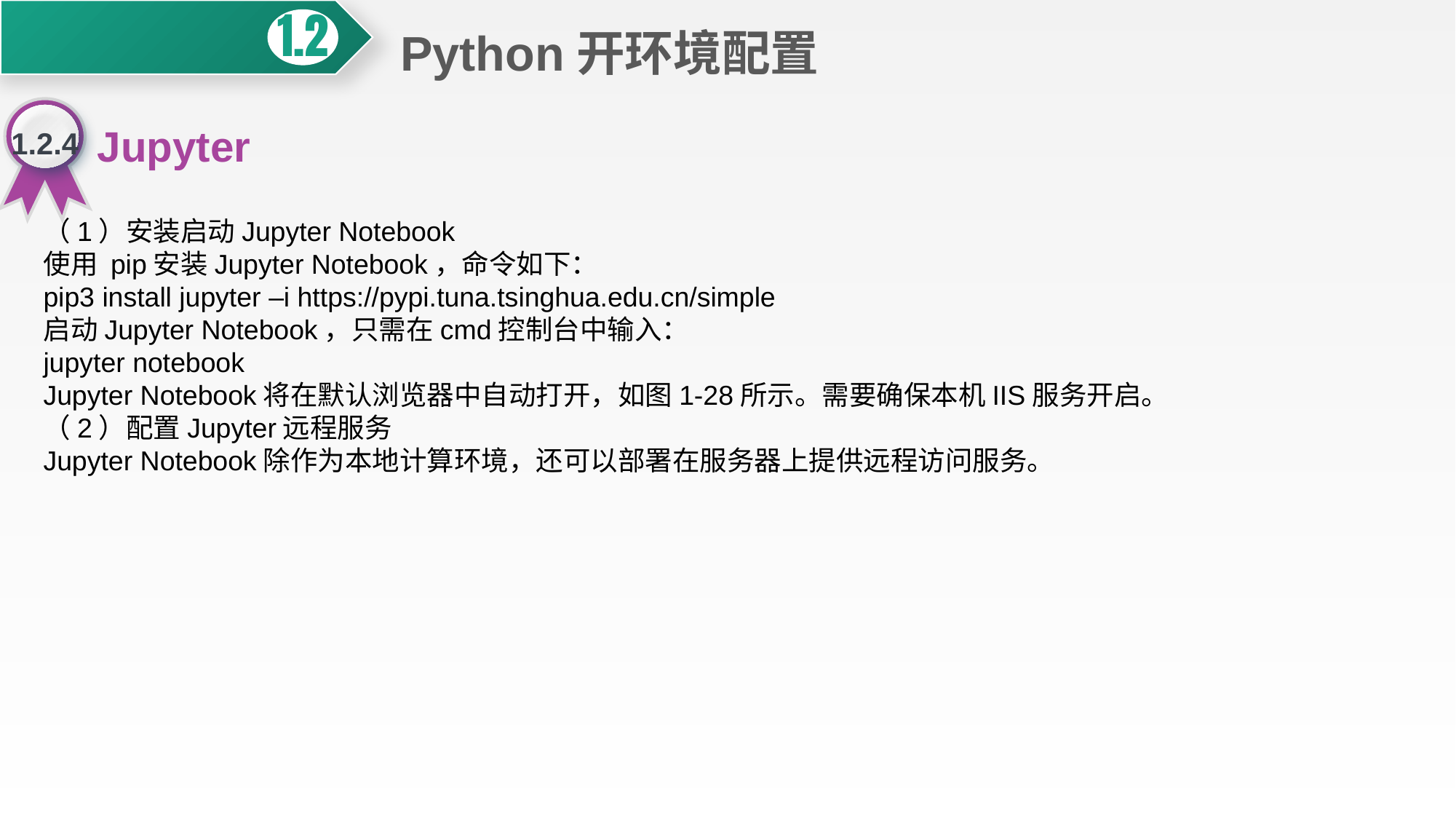

Python开环境配置
1.2

1.2.4
Jupyter
（1）安装启动Jupyter Notebook
使用 pip安装Jupyter Notebook，命令如下：
pip3 install jupyter –i https://pypi.tuna.tsinghua.edu.cn/simple
启动Jupyter Notebook，只需在cmd控制台中输入：
jupyter notebook
Jupyter Notebook将在默认浏览器中自动打开，如图1-28所示。需要确保本机IIS服务开启。
（2）配置Jupyter远程服务
Jupyter Notebook除作为本地计算环境，还可以部署在服务器上提供远程访问服务。